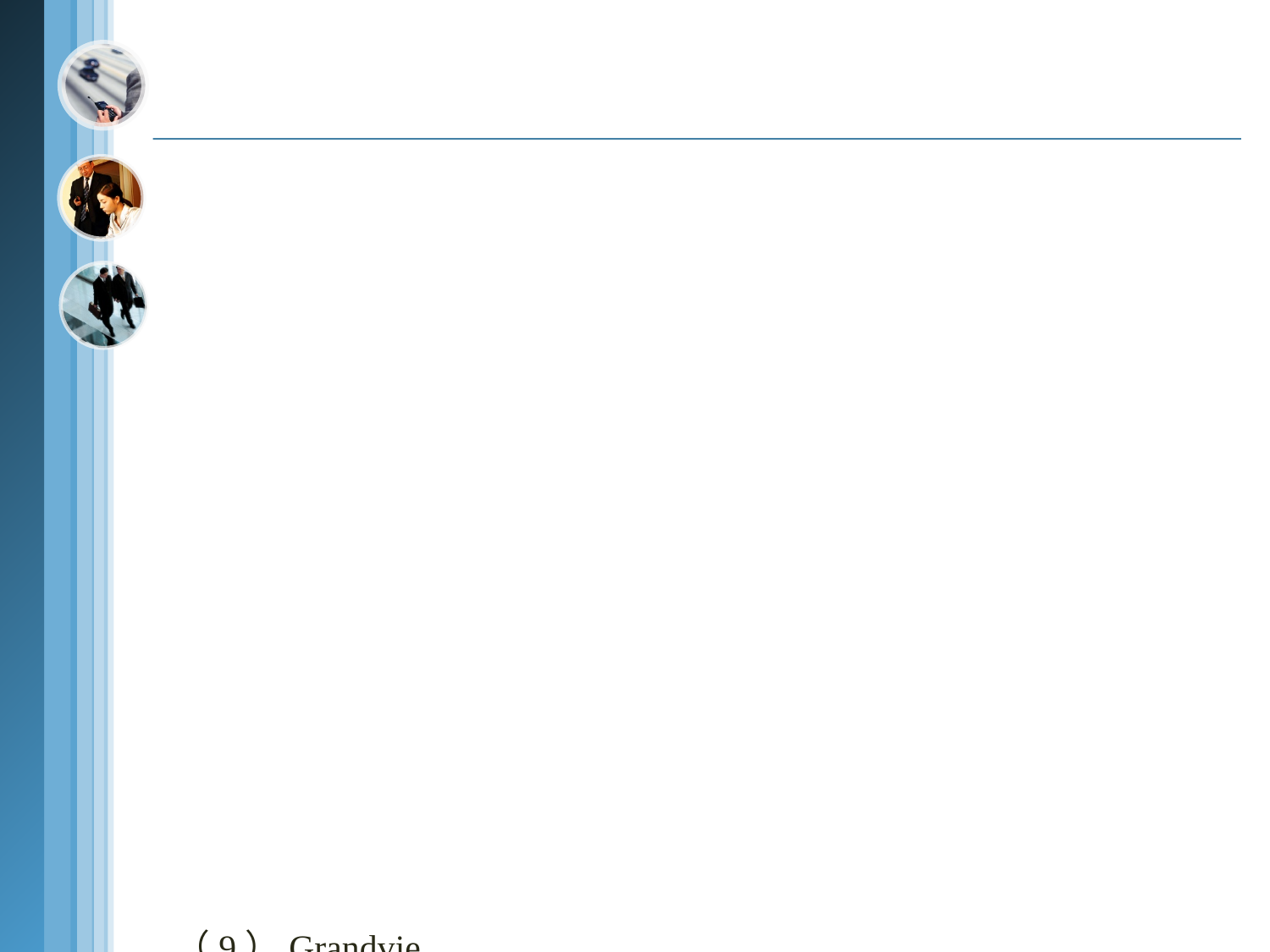

#
（9）Grandview Plaza covers a total land area of 57,000 square meters.
         正佳广场占地5.7万平方米。
     cover a total land area of …覆盖总土地
     e.g. The company covers a total land area of 12,000 square meters.
公司占地1.2万平方米。
（10）Wanghua Lighting Electric Co., Ltd , a professional manufacturer engaged in the production of environment -friendly lighting electric appliances.
       旺华灯饰电器厂是一家环保节能灯饰电器专业生产厂家。
     engage in…从事……
     e.g. They also engage in various kinds of sideline production. 他们也从事各种副业生产。